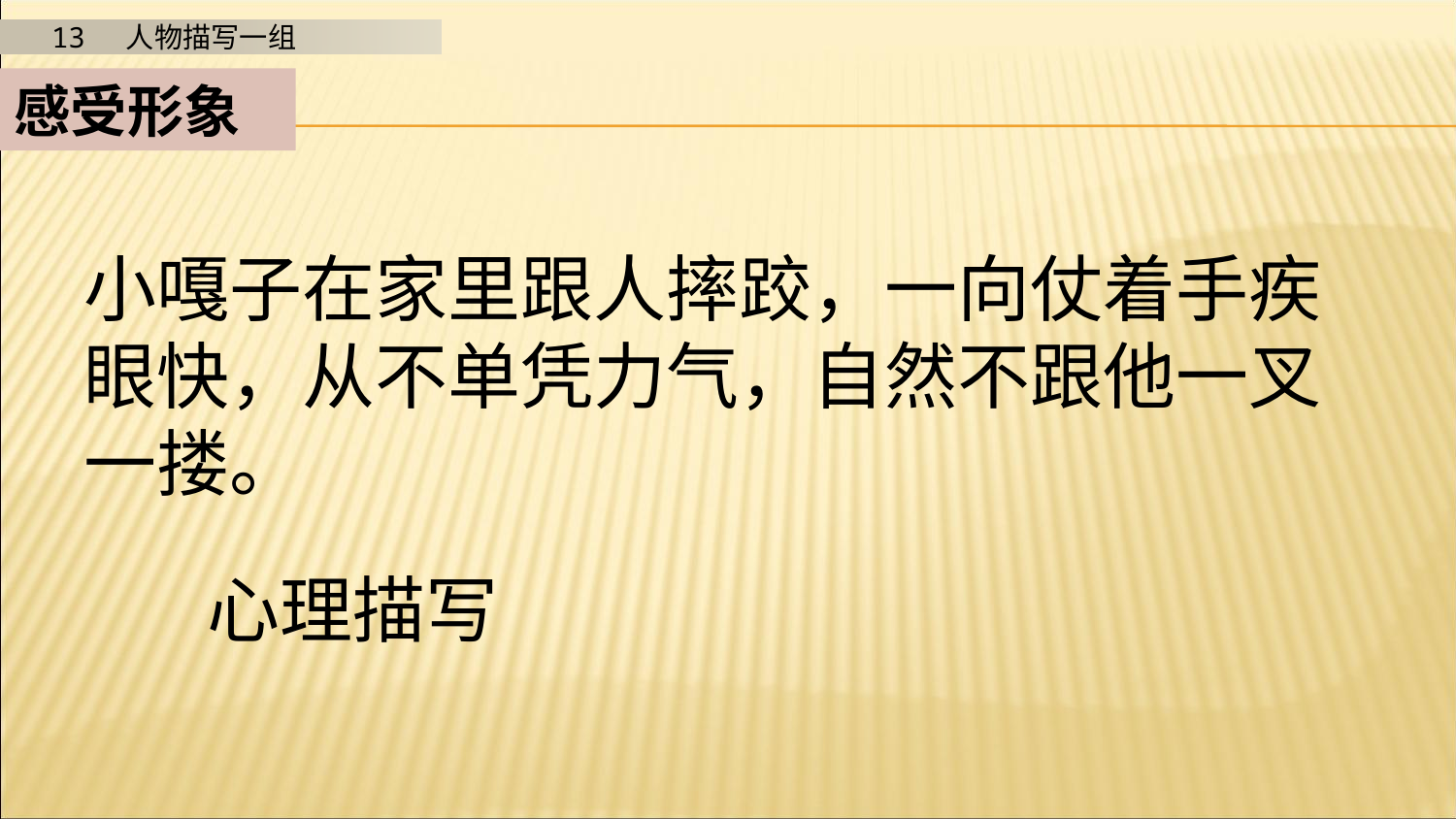

感受形象
小嘎子在家里跟人摔跤，一向仗着手疾眼快，从不单凭力气，自然不跟他一叉一搂。
心理描写